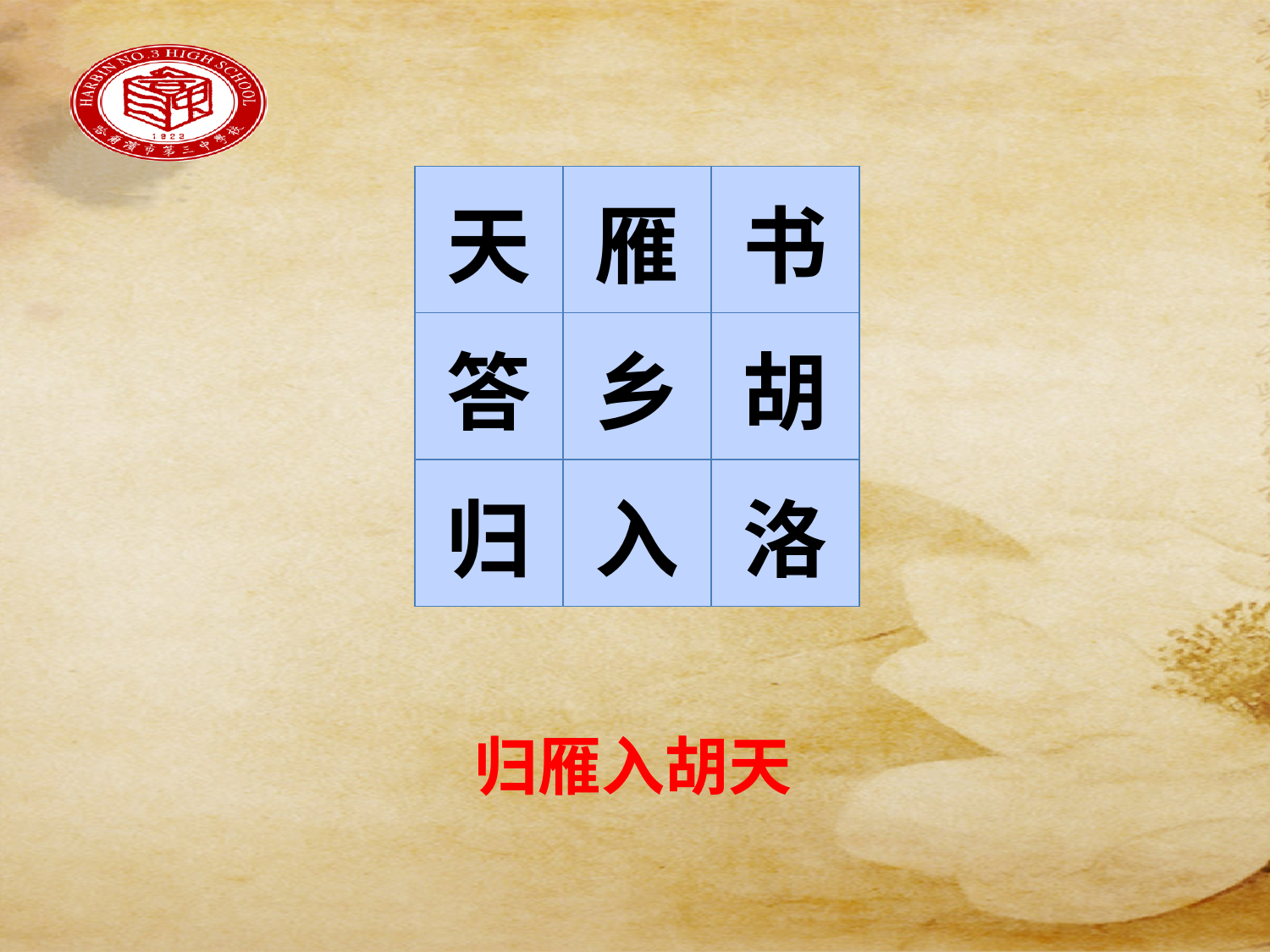

#
| 天 | 雁 | 书 |
| --- | --- | --- |
| 答 | 乡 | 胡 |
| 归 | 入 | 洛 |
归雁入胡天